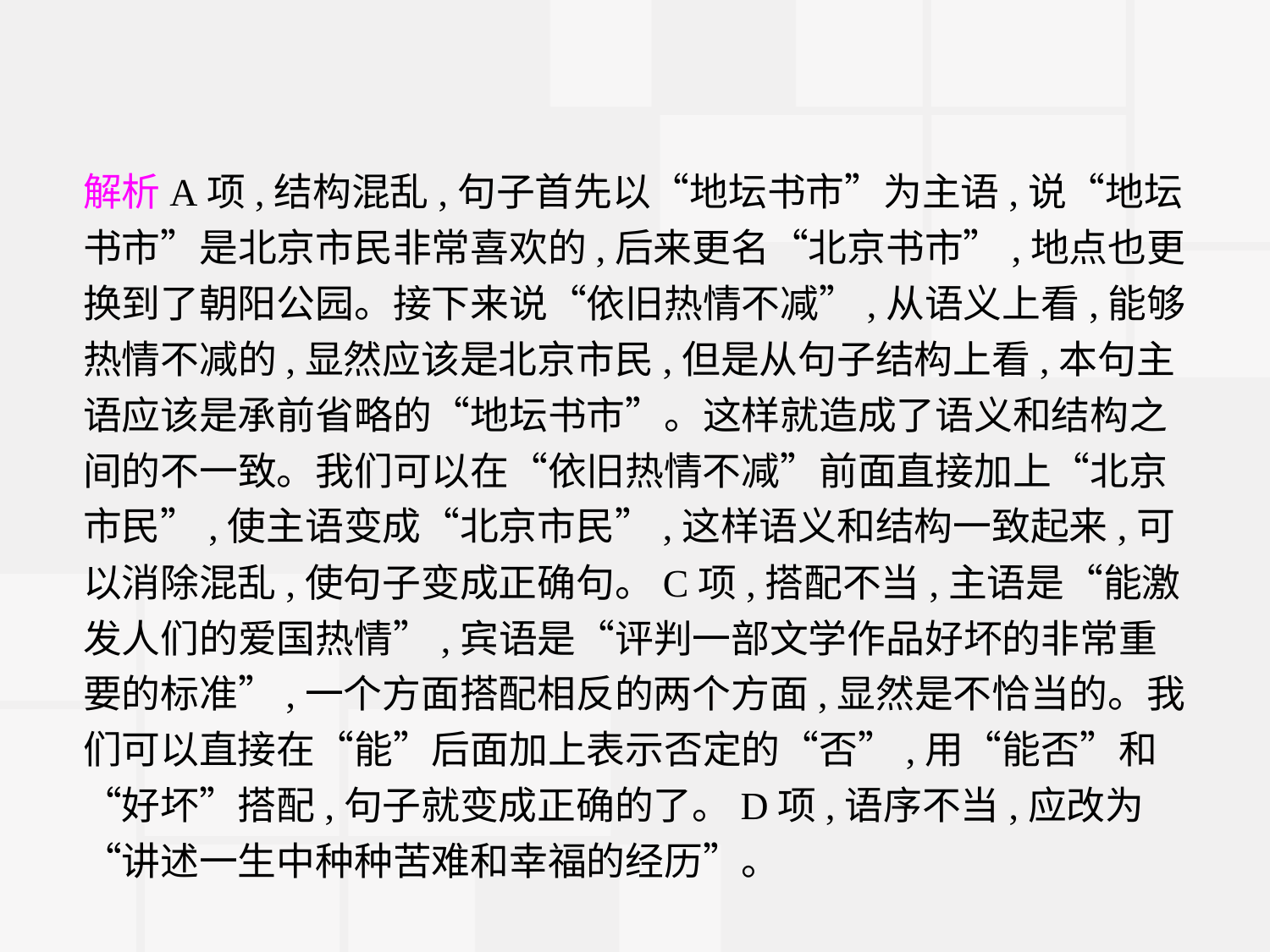

解析A项,结构混乱,句子首先以“地坛书市”为主语,说“地坛书市”是北京市民非常喜欢的,后来更名“北京书市”,地点也更换到了朝阳公园。接下来说“依旧热情不减”,从语义上看,能够热情不减的,显然应该是北京市民,但是从句子结构上看,本句主语应该是承前省略的“地坛书市”。这样就造成了语义和结构之间的不一致。我们可以在“依旧热情不减”前面直接加上“北京市民”,使主语变成“北京市民”,这样语义和结构一致起来,可以消除混乱,使句子变成正确句。C项,搭配不当,主语是“能激发人们的爱国热情”,宾语是“评判一部文学作品好坏的非常重要的标准”,一个方面搭配相反的两个方面,显然是不恰当的。我们可以直接在“能”后面加上表示否定的“否”,用“能否”和“好坏”搭配,句子就变成正确的了。D项,语序不当,应改为“讲述一生中种种苦难和幸福的经历”。